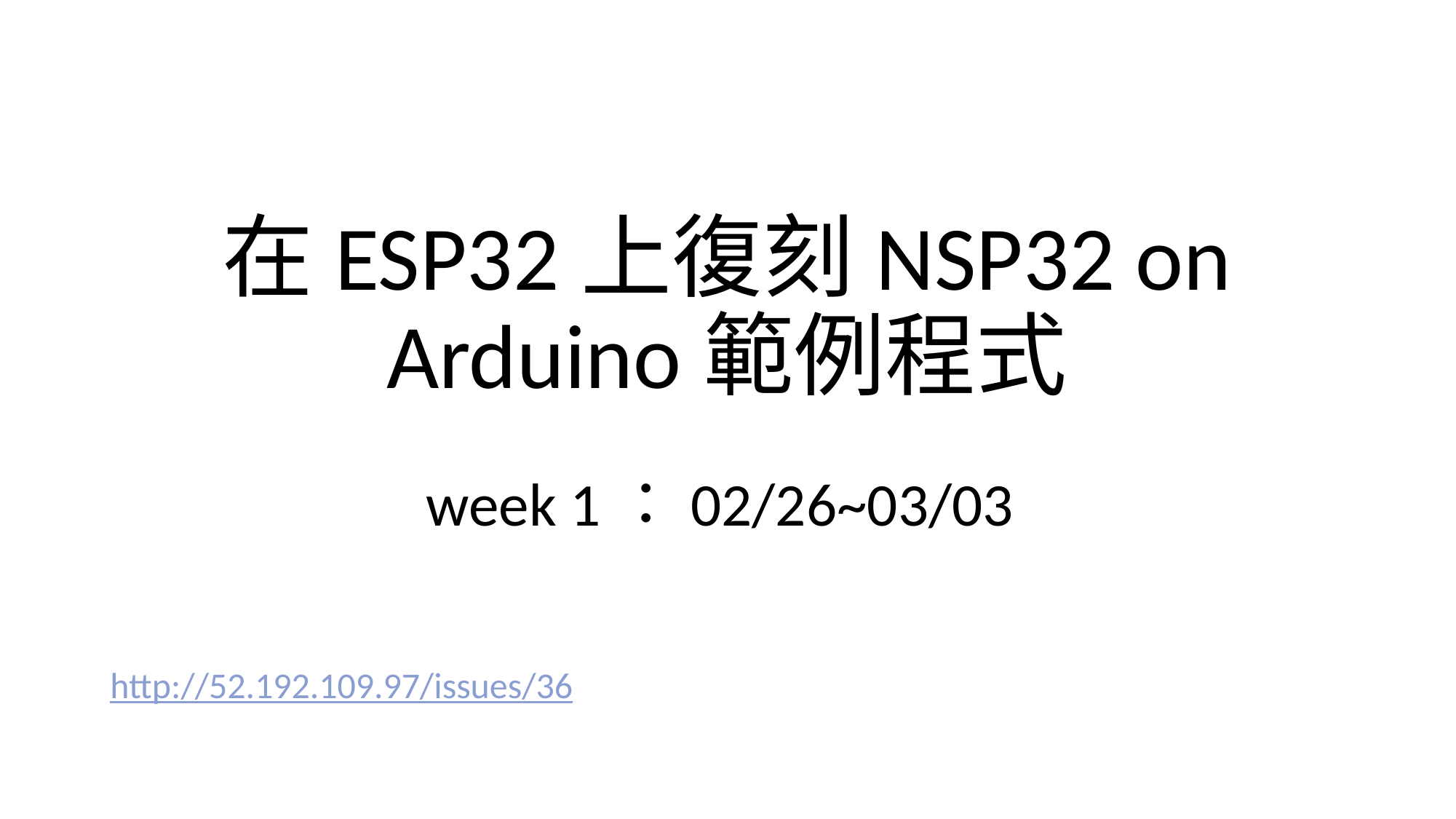

# 在ESP32上復刻NSP32 on Arduino範例程式 week 1：02/26~03/03

http://52.192.109.97/issues/36